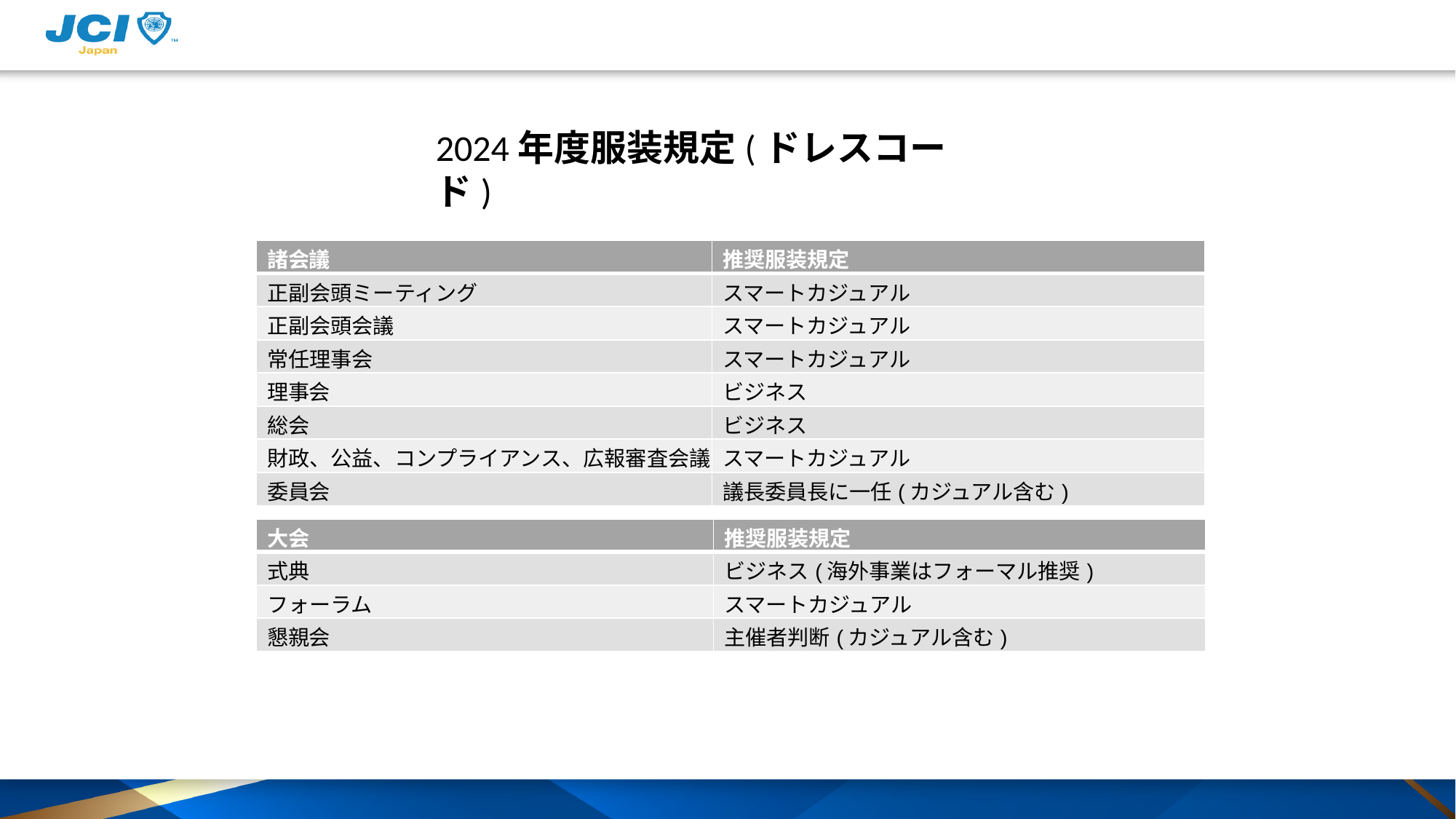

# 2024年度服装規定(ドレスコード)
| 諸会議 | 推奨服装規定 |
| --- | --- |
| 正副会頭ミーティング | スマートカジュアル |
| 正副会頭会議 | スマートカジュアル |
| 常任理事会 | スマートカジュアル |
| 理事会 | ビジネス |
| 総会 | ビジネス |
| 財政、公益、コンプライアンス、広報審査会議 | スマートカジュアル |
| 委員会 | 議長委員長に一任(カジュアル含む) |
| 大会 | 推奨服装規定 |
| --- | --- |
| 式典 | ビジネス(海外事業はフォーマル推奨) |
| フォーラム | スマートカジュアル |
| 懇親会 | 主催者判断(カジュアル含む) |
3